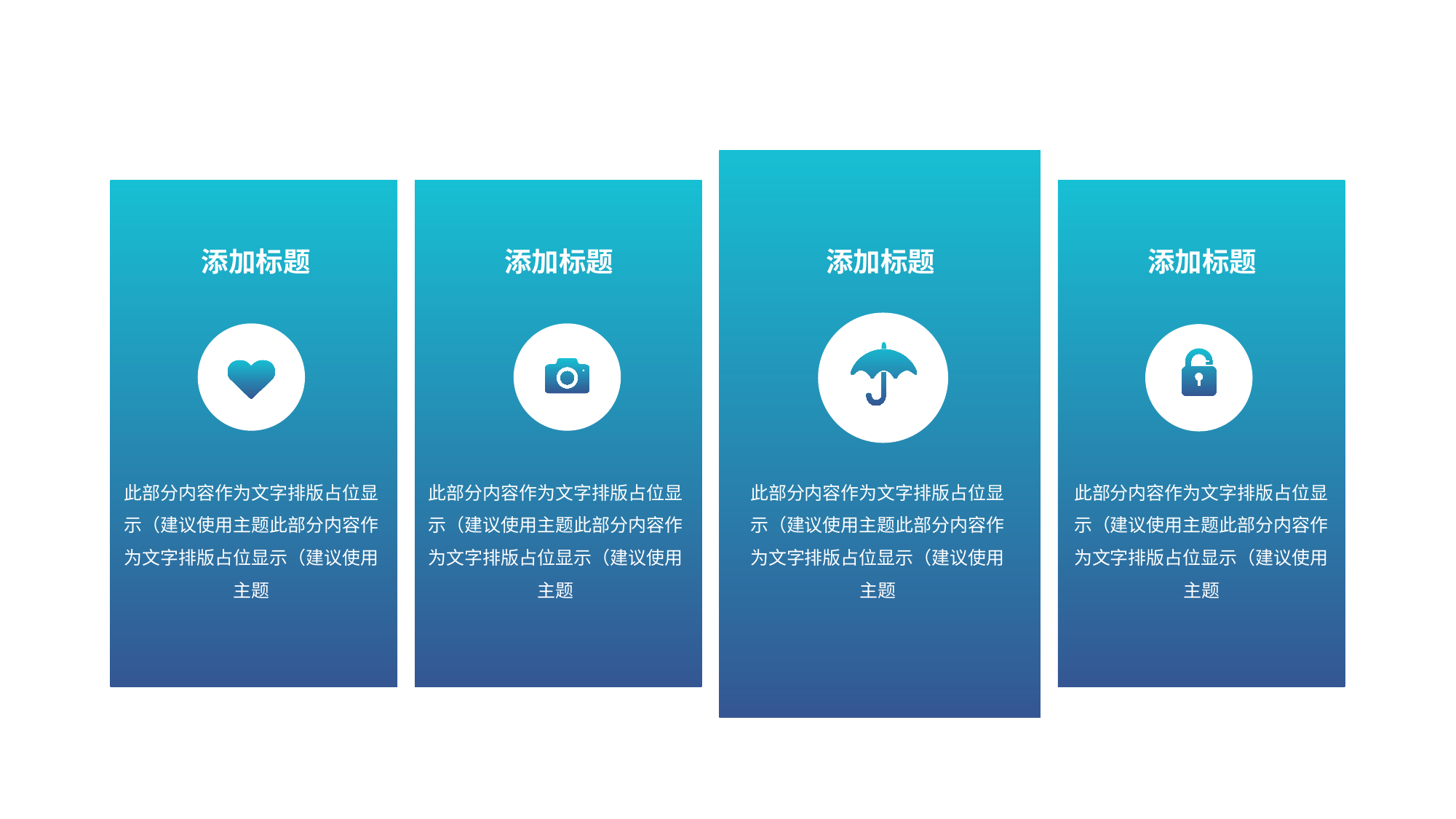

添加标题
添加标题
添加标题
添加标题

此部分内容作为文字排版占位显示（建议使用主题此部分内容作为文字排版占位显示（建议使用主题

此部分内容作为文字排版占位显示（建议使用主题此部分内容作为文字排版占位显示（建议使用主题

此部分内容作为文字排版占位显示（建议使用主题此部分内容作为文字排版占位显示（建议使用主题

此部分内容作为文字排版占位显示（建议使用主题此部分内容作为文字排版占位显示（建议使用主题